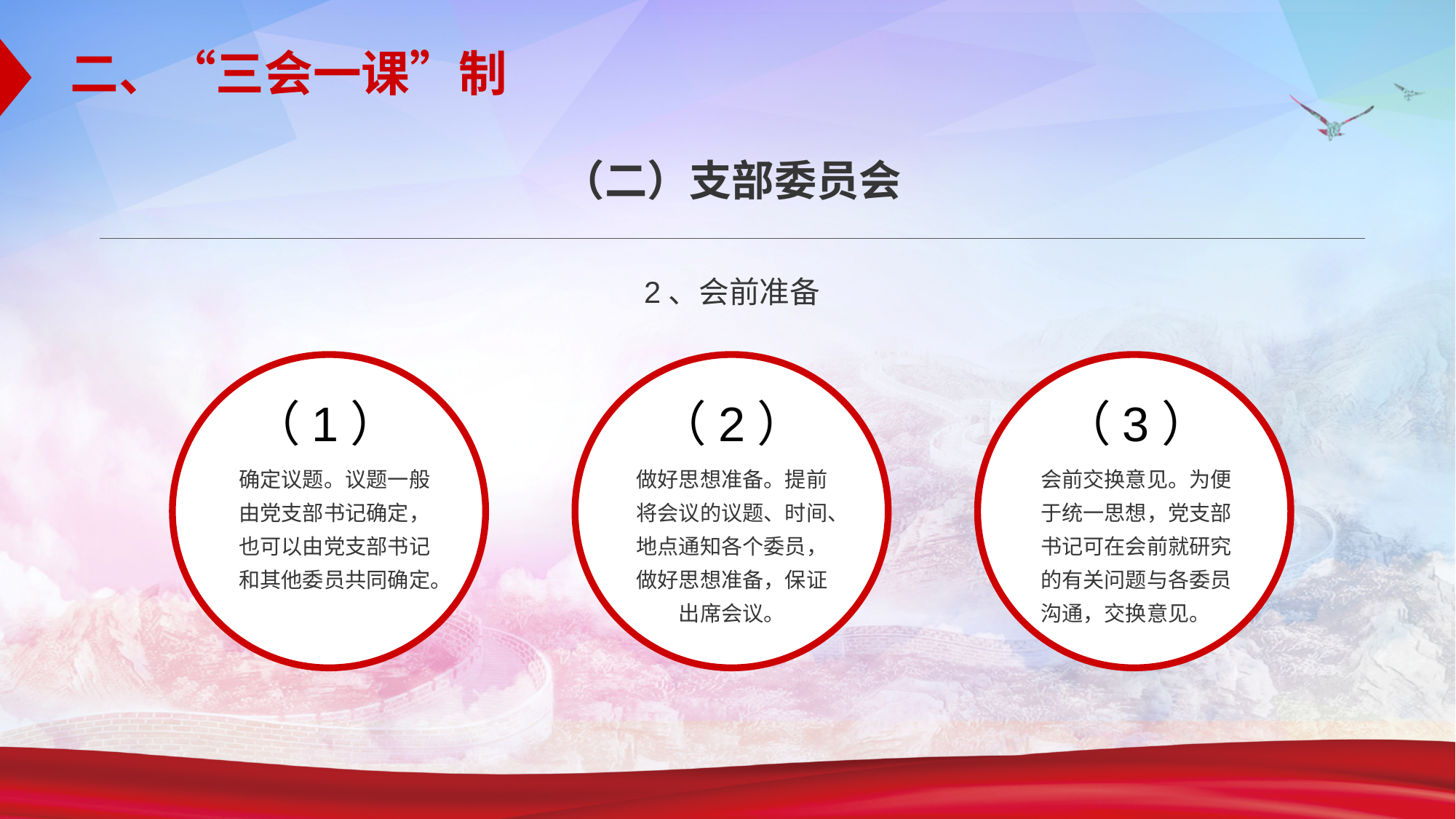

二、“三会一课”制

（二）支部委员会
2、会前准备

（1）
（2）
（3）
确定议题。议题一般由党支部书记确定，也可以由党支部书记和其他委员共同确定。
做好思想准备。提前将会议的议题、时间、地点通知各个委员，做好思想准备，保证出席会议。
会前交换意见。为便于统一思想，党支部书记可在会前就研究的有关问题与各委员沟通，交换意见。